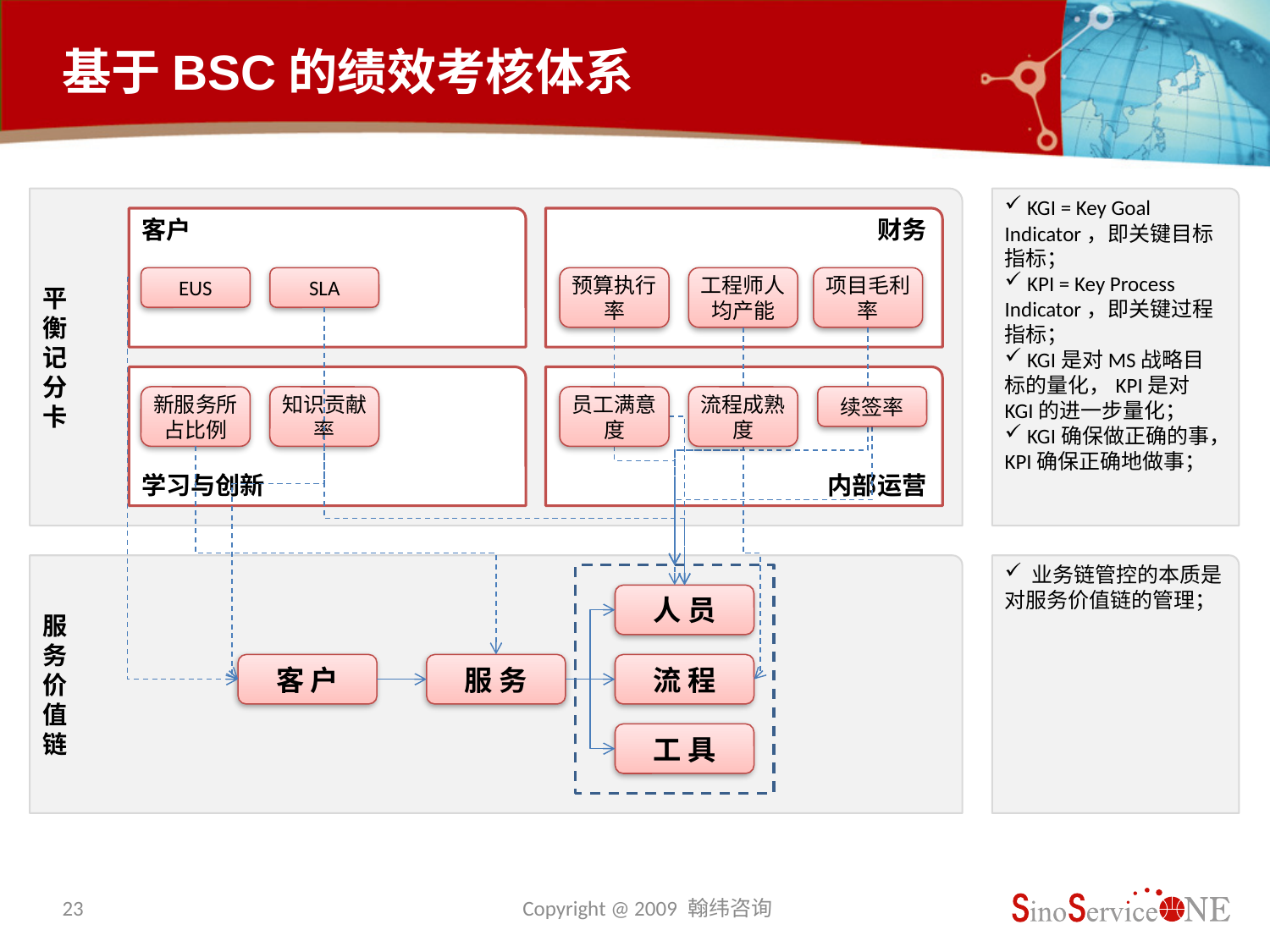

# 基于BSC的绩效考核体系
平
衡
记
分
卡
 KGI = Key Goal Indicator，即关键目标指标；
 KPI = Key Process Indicator，即关键过程指标；
 KGI是对MS战略目标的量化，KPI是对KGI的进一步量化；
 KGI确保做正确的事，KPI确保正确地做事；
客户
财务
EUS
SLA
预算执行率
工程师人均产能
项目毛利率
学习与创新
内部运营
新服务所占比例
知识贡献率
员工满意度
流程成熟度
续签率
服
务
价
值
链
 业务链管控的本质是对服务价值链的管理；

人 员
客 户
服 务
流 程
工 具
23
Copyright @ 2009 翰纬咨询